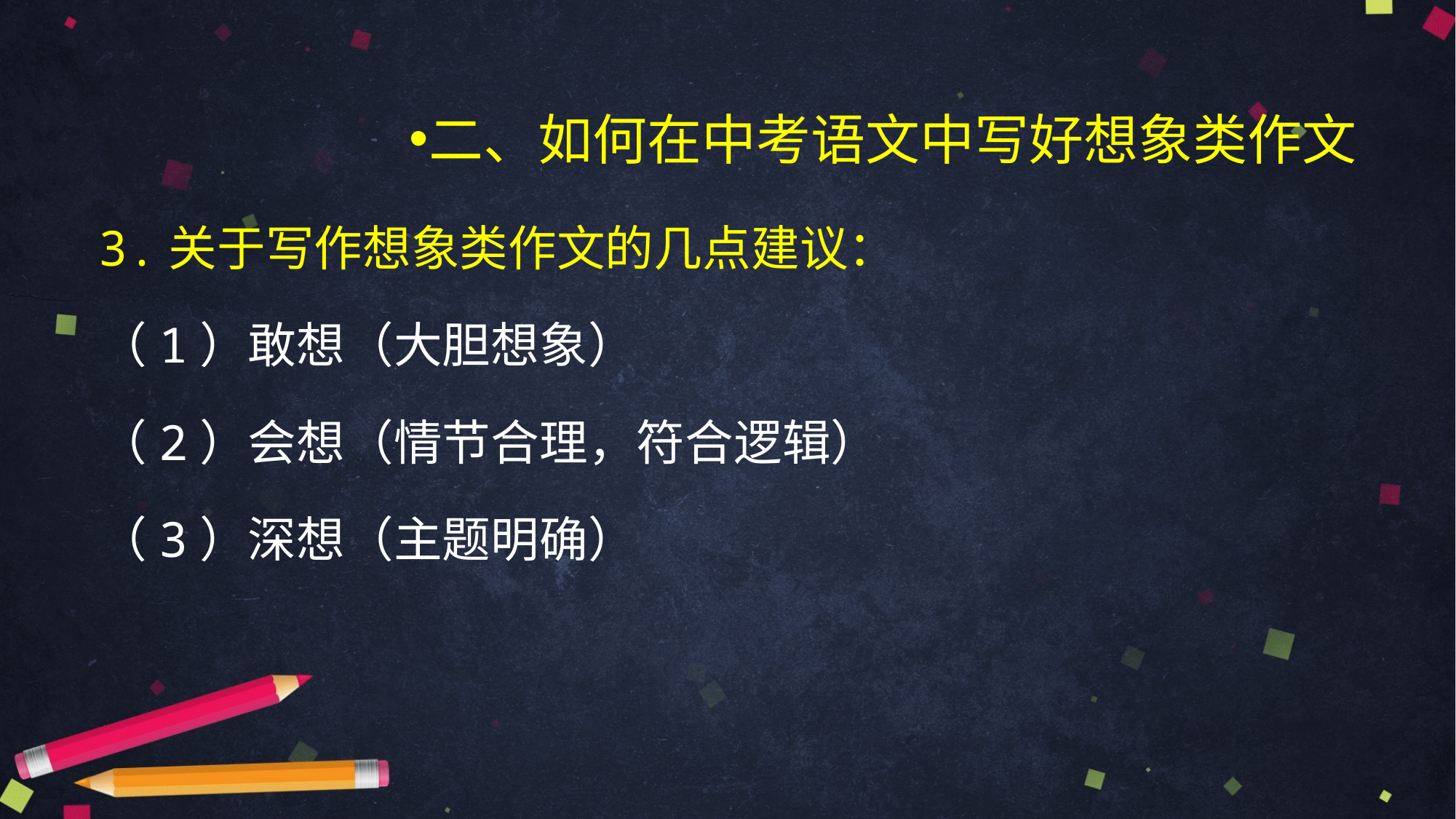

二、如何在中考语文中写好想象类作文
3.关于写作想象类作文的几点建议：
（1）敢想（大胆想象）
（2）会想（情节合理，符合逻辑）
（3）深想（主题明确）